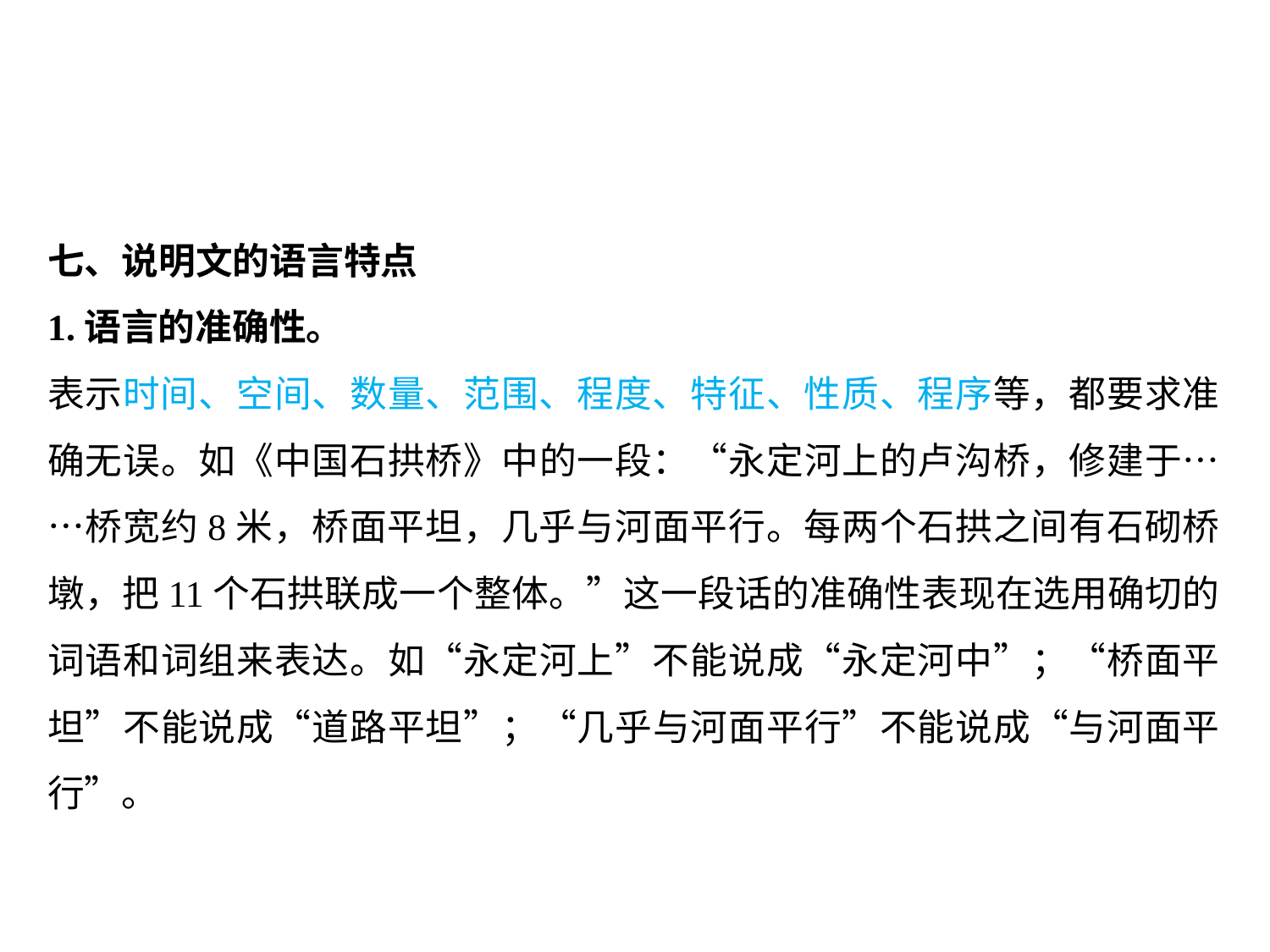

七、说明文的语言特点
1.语言的准确性。
表示时间、空间、数量、范围、程度、特征、性质、程序等，都要求准确无误。如《中国石拱桥》中的一段：“永定河上的卢沟桥，修建于……桥宽约8米，桥面平坦，几乎与河面平行。每两个石拱之间有石砌桥墩，把11个石拱联成一个整体。”这一段话的准确性表现在选用确切的词语和词组来表达。如“永定河上”不能说成“永定河中”；“桥面平坦”不能说成“道路平坦”；“几乎与河面平行”不能说成“与河面平行”。